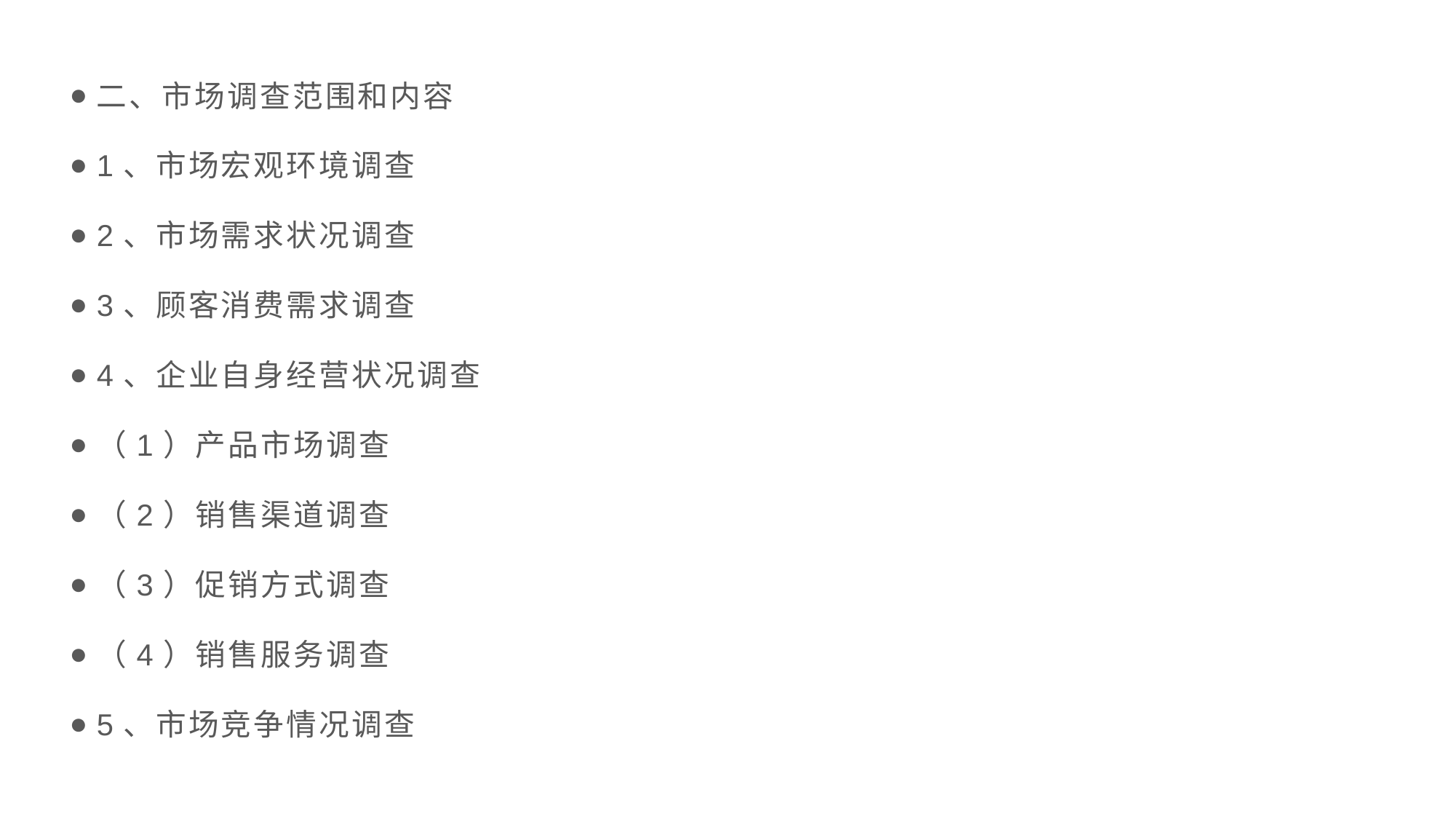

二、市场调查范围和内容
1、市场宏观环境调查
2、市场需求状况调查
3、顾客消费需求调查
4、企业自身经营状况调查
（1）产品市场调查
（2）销售渠道调查
（3）促销方式调查
（4）销售服务调查
5、市场竞争情况调查

11